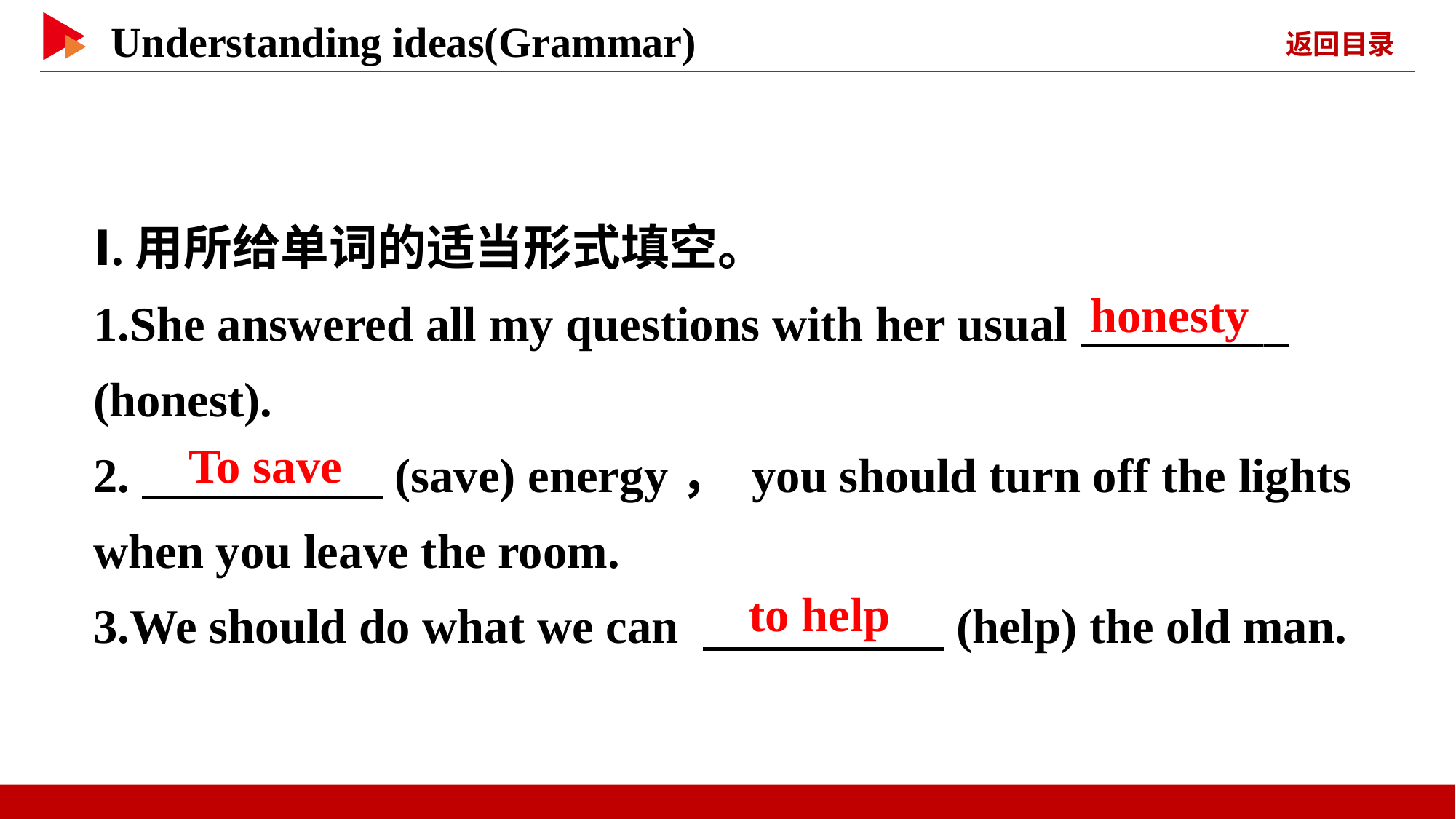

Ⅰ.用所给单词的适当形式填空。
1.She answered all my questions with her usual                _
(honest).
2.　             　(save) energy， you should turn off the lights when you leave the room.
3.We should do what we can 　             　(help) the old man.
 honesty
　To save
　to help